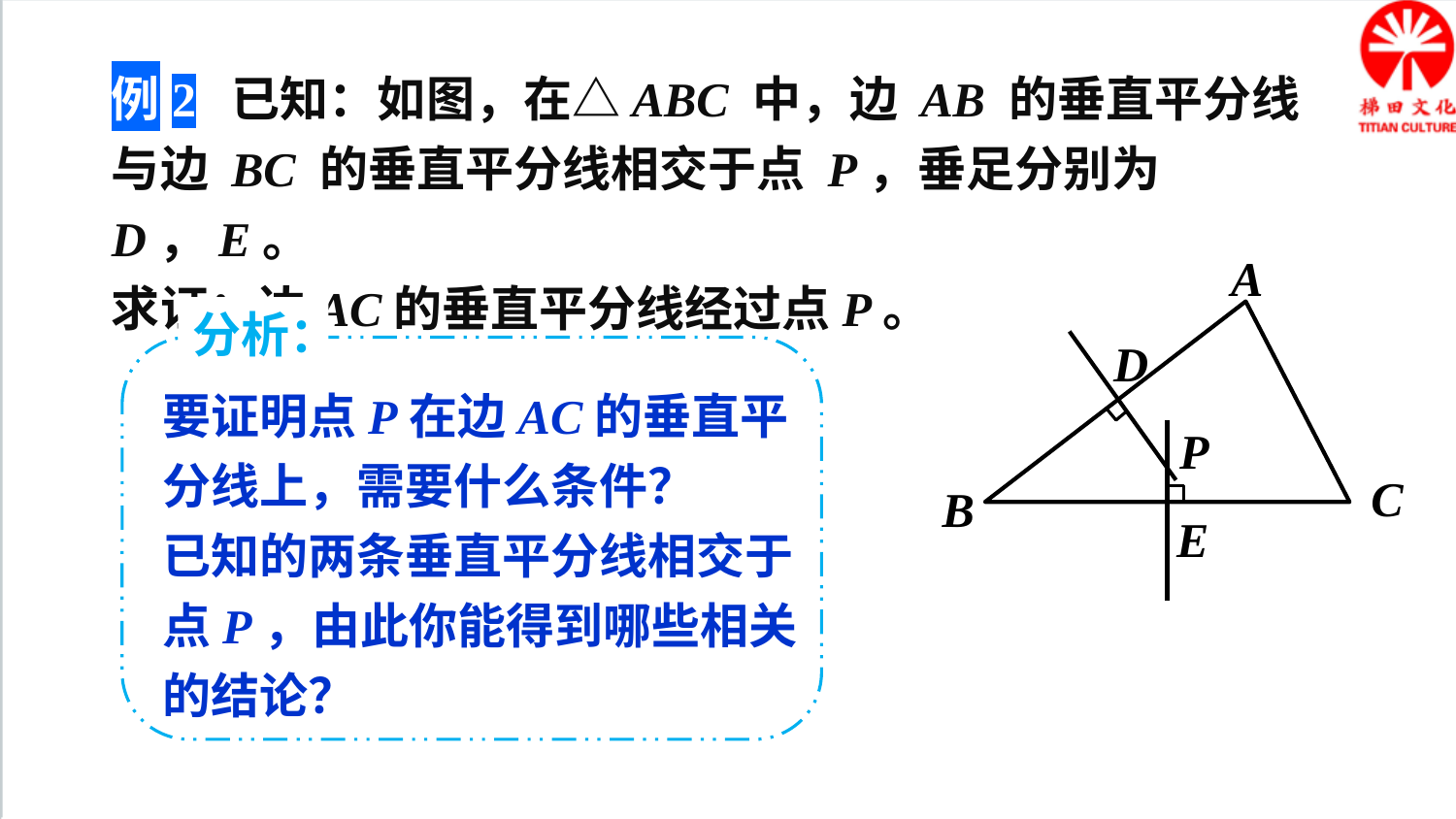

例2  已知：如图，在△ABC 中，边 AB 的垂直平分线与边 BC 的垂直平分线相交于点 P，垂足分别为D，E。
求证：边AC的垂直平分线经过点P。
A

D

P

C
B
E
分析：

要证明点P在边AC的垂直平分线上，需要什么条件？
已知的两条垂直平分线相交于点P，由此你能得到哪些相关的结论？